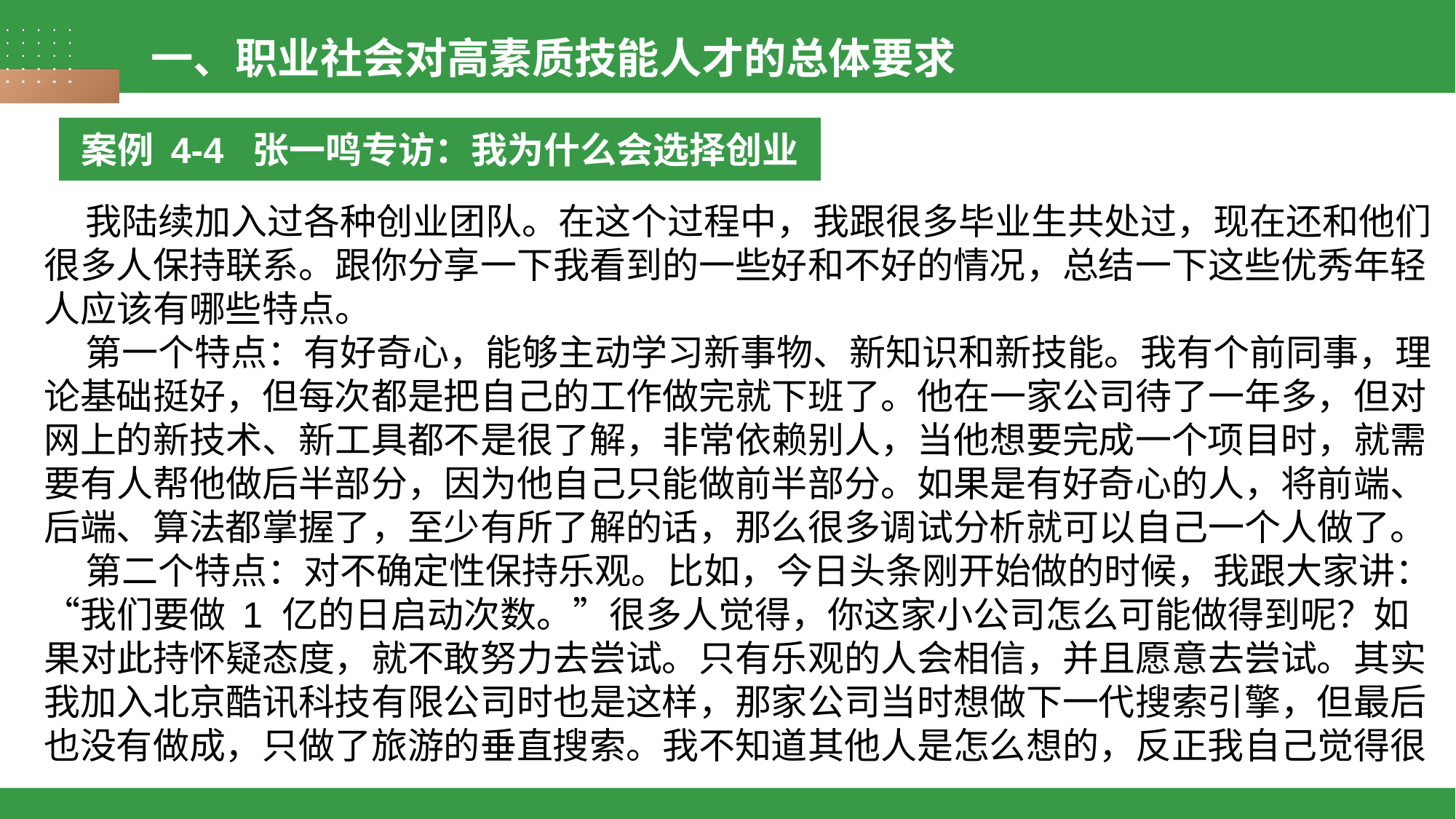

一、职业社会对高素质技能人才的总体要求
案例 4-4  张一鸣专访：我为什么会选择创业
    我陆续加入过各种创业团队。在这个过程中，我跟很多毕业生共处过，现在还和他们很多人保持联系。跟你分享一下我看到的一些好和不好的情况，总结一下这些优秀年轻人应该有哪些特点。
    第一个特点：有好奇心，能够主动学习新事物、新知识和新技能。我有个前同事，理论基础挺好，但每次都是把自己的工作做完就下班了。他在一家公司待了一年多，但对网上的新技术、新工具都不是很了解，非常依赖别人，当他想要完成一个项目时，就需要有人帮他做后半部分，因为他自己只能做前半部分。如果是有好奇心的人，将前端、后端、算法都掌握了，至少有所了解的话，那么很多调试分析就可以自己一个人做了。
    第二个特点：对不确定性保持乐观。比如，今日头条刚开始做的时候，我跟大家讲：“我们要做 1 亿的日启动次数。”很多人觉得，你这家小公司怎么可能做得到呢？如果对此持怀疑态度，就不敢努力去尝试。只有乐观的人会相信，并且愿意去尝试。其实我加入北京酷讯科技有限公司时也是这样，那家公司当时想做下一代搜索引擎，但最后也没有做成，只做了旅游的垂直搜索。我不知道其他人是怎么想的，反正我自己觉得很